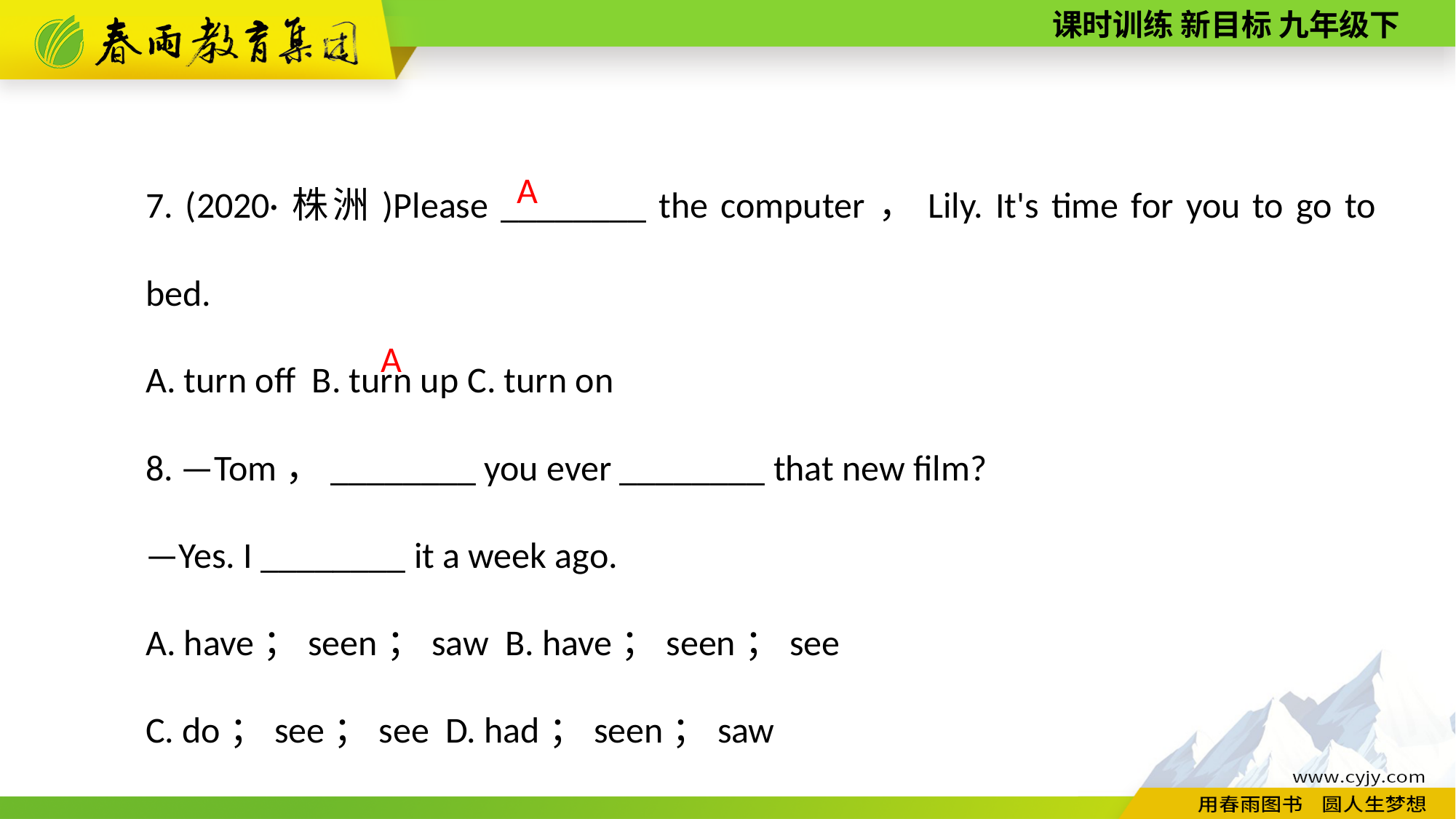

7. (2020·株洲)Please ________ the computer，Lily. It's time for you to go to bed.
A. turn off  B. turn up  C. turn on
8. —Tom，________ you ever ________ that new film?
—Yes. I ________ it a week ago.
A. have；seen；saw  B. have；seen；see
C. do；see；see  D. had；seen；saw
A
 A